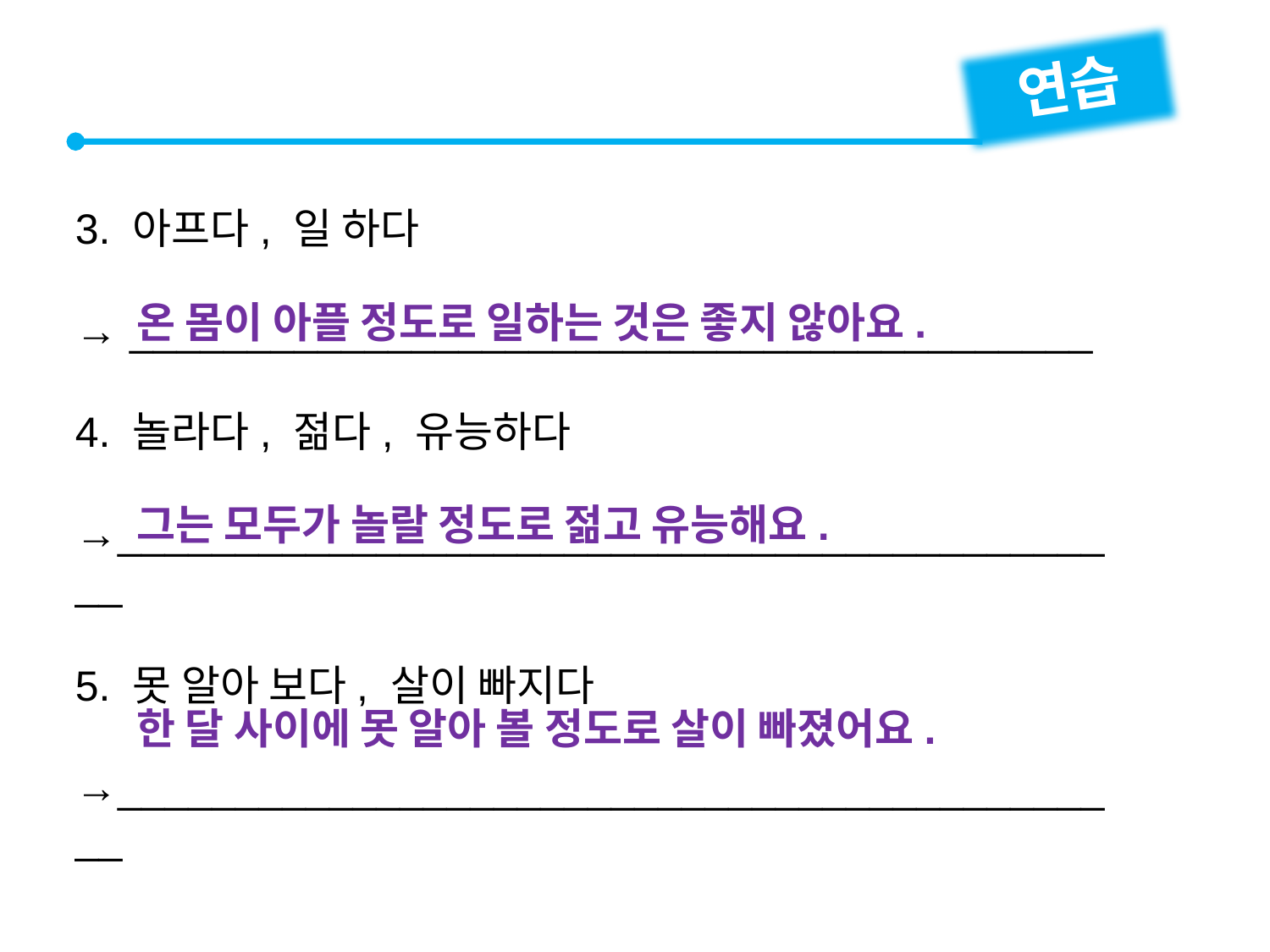

연습
3. 아프다, 일 하다

→ _________________________________________

4. 놀라다, 젊다, 유능하다

→____________________________________________

5. 못 알아 보다, 살이 빠지다

→____________________________________________
온 몸이 아플 정도로 일하는 것은 좋지 않아요.
그는 모두가 놀랄 정도로 젊고 유능해요.
한 달 사이에 못 알아 볼 정도로 살이 빠졌어요.